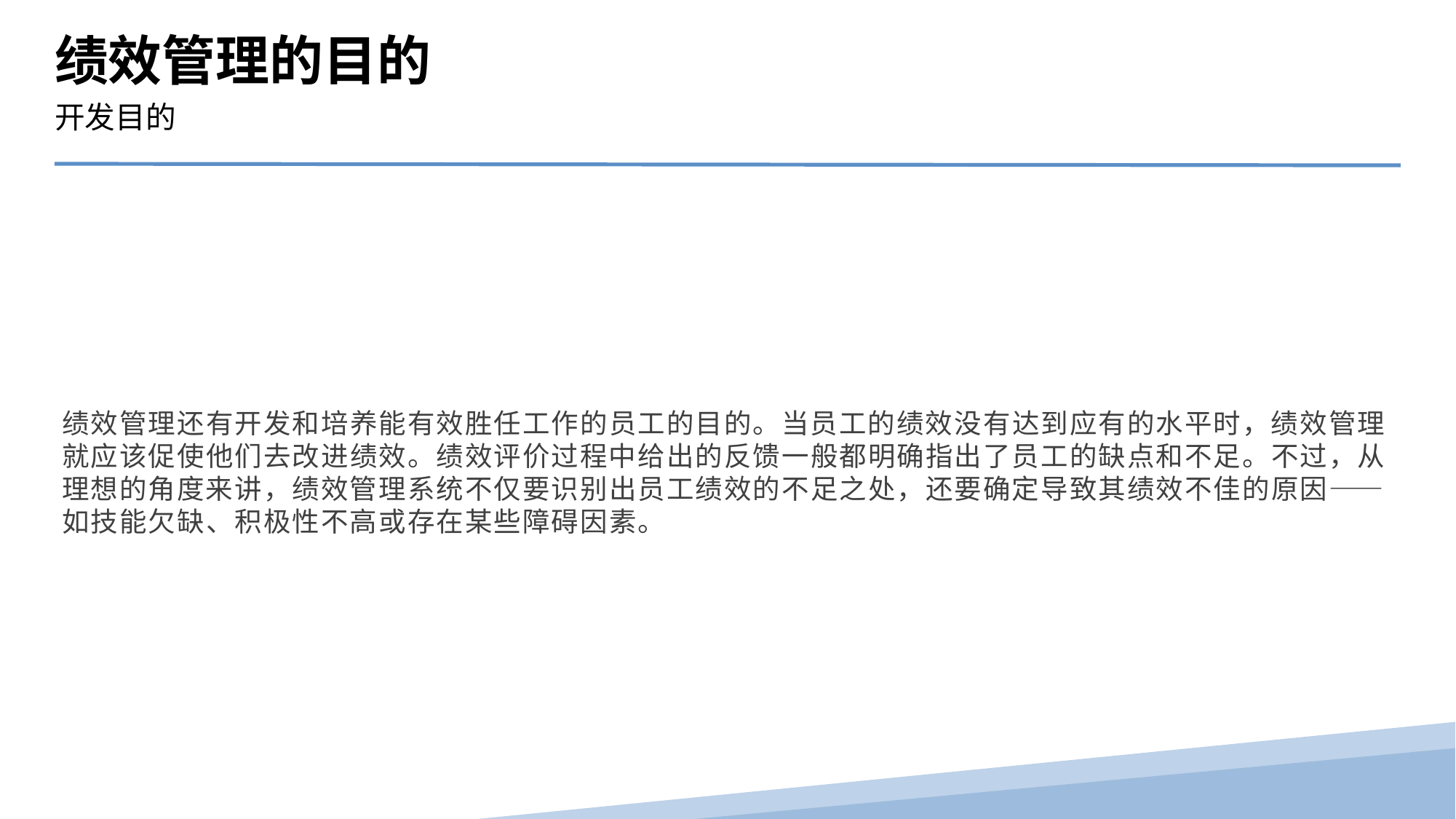

绩效管理的目的
开发目的
绩效管理还有开发和培养能有效胜任工作的员工的目的。当员工的绩效没有达到应有的水平时，绩效管理就应该促使他们去改进绩效。绩效评价过程中给出的反馈一般都明确指出了员工的缺点和不足。不过，从理想的角度来讲，绩效管理系统不仅要识别出员工绩效的不足之处，还要确定导致其绩效不佳的原因——如技能欠缺、积极性不高或存在某些障碍因素。